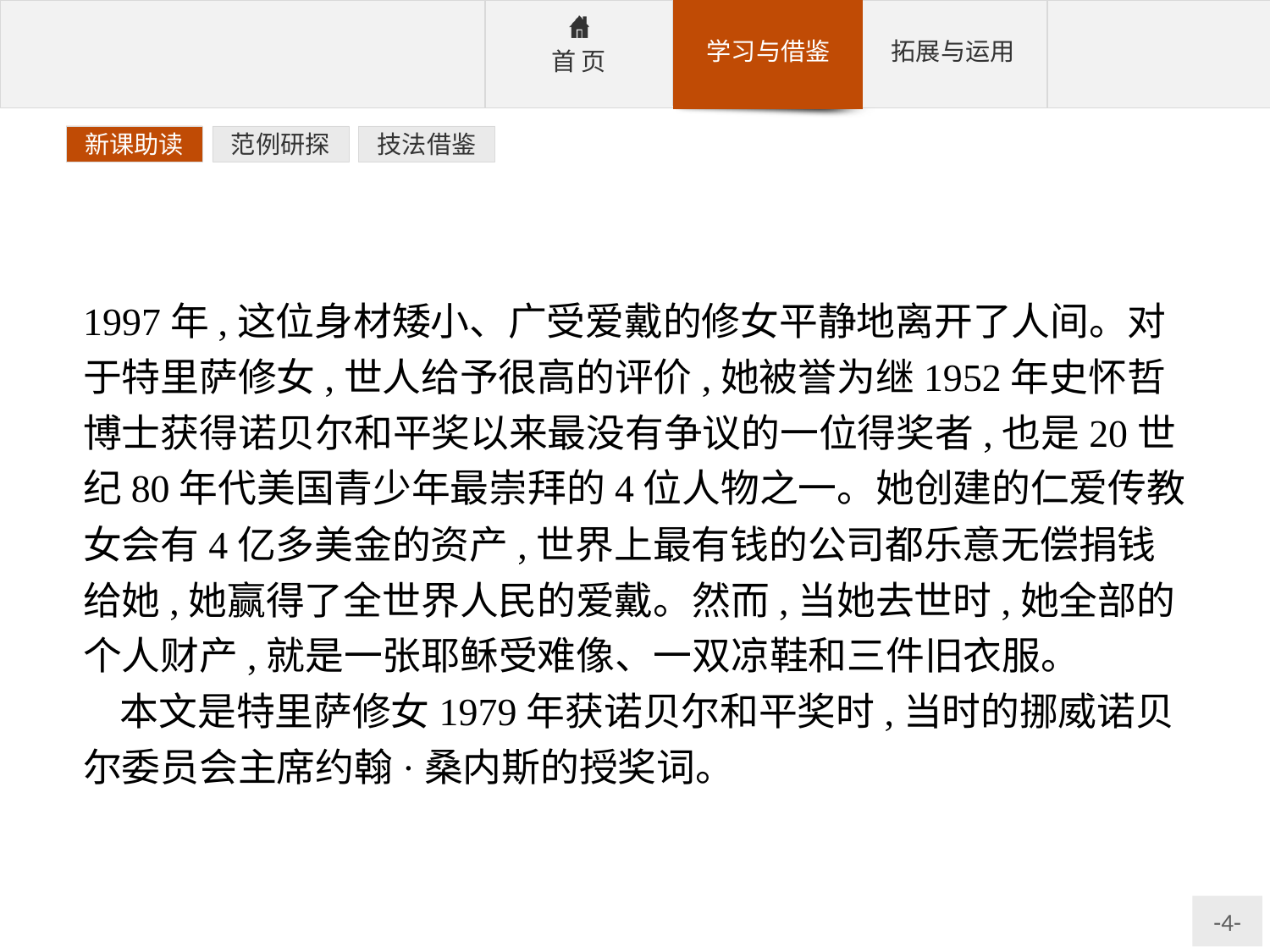

新课助读
范例研探
技法借鉴
1997年,这位身材矮小、广受爱戴的修女平静地离开了人间。对于特里萨修女,世人给予很高的评价,她被誉为继1952年史怀哲博士获得诺贝尔和平奖以来最没有争议的一位得奖者,也是20世纪80年代美国青少年最崇拜的4位人物之一。她创建的仁爱传教女会有4亿多美金的资产,世界上最有钱的公司都乐意无偿捐钱给她,她赢得了全世界人民的爱戴。然而,当她去世时,她全部的个人财产,就是一张耶稣受难像、一双凉鞋和三件旧衣服。
本文是特里萨修女1979年获诺贝尔和平奖时,当时的挪威诺贝尔委员会主席约翰·桑内斯的授奖词。